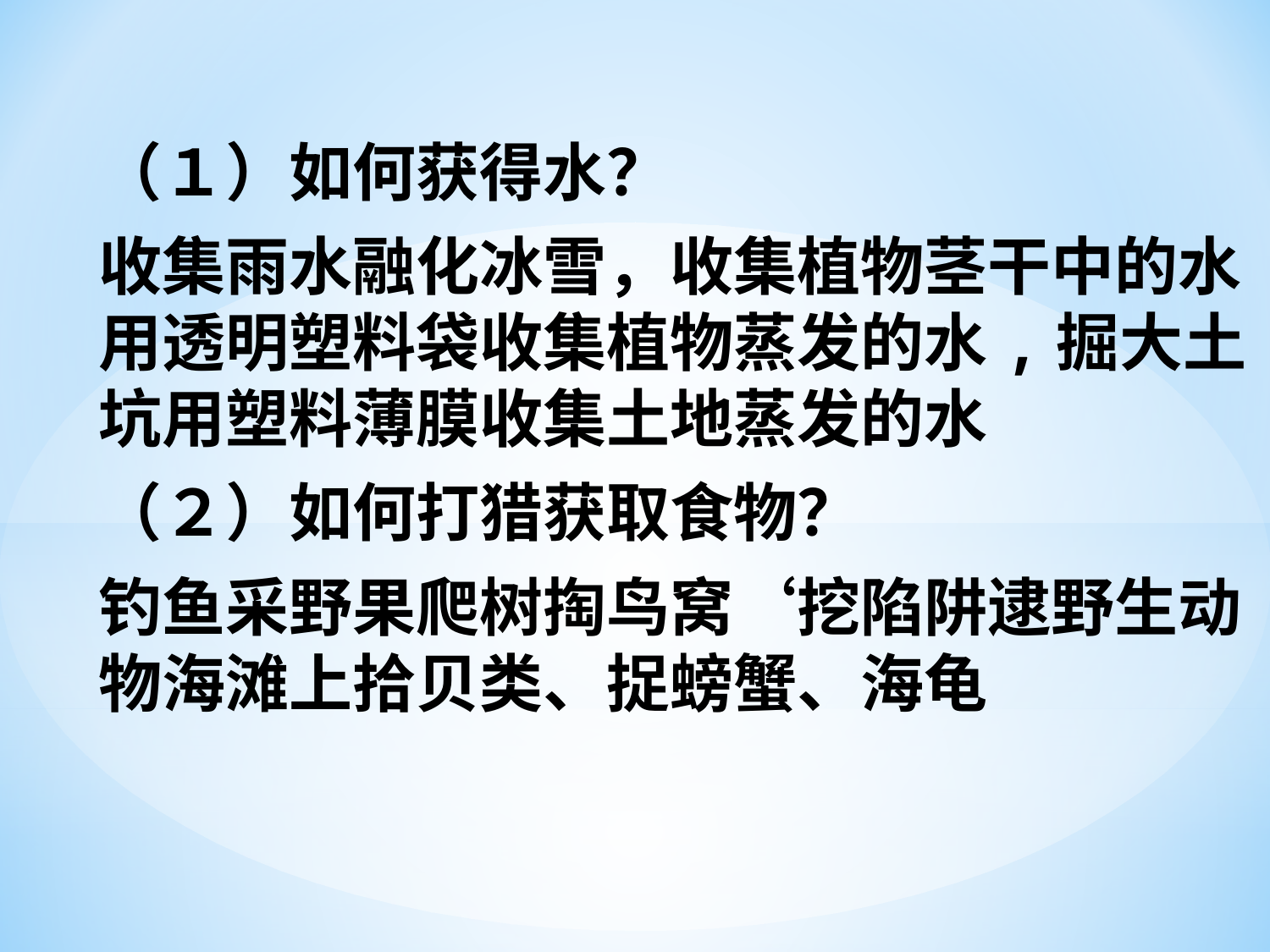

（１）如何获得水？
收集雨水融化冰雪，收集植物茎干中的水用透明塑料袋收集植物蒸发的水,掘大土坑用塑料薄膜收集土地蒸发的水
（２）如何打猎获取食物？
钓鱼采野果爬树掏鸟窝‘挖陷阱逮野生动物海滩上拾贝类、捉螃蟹、海龟